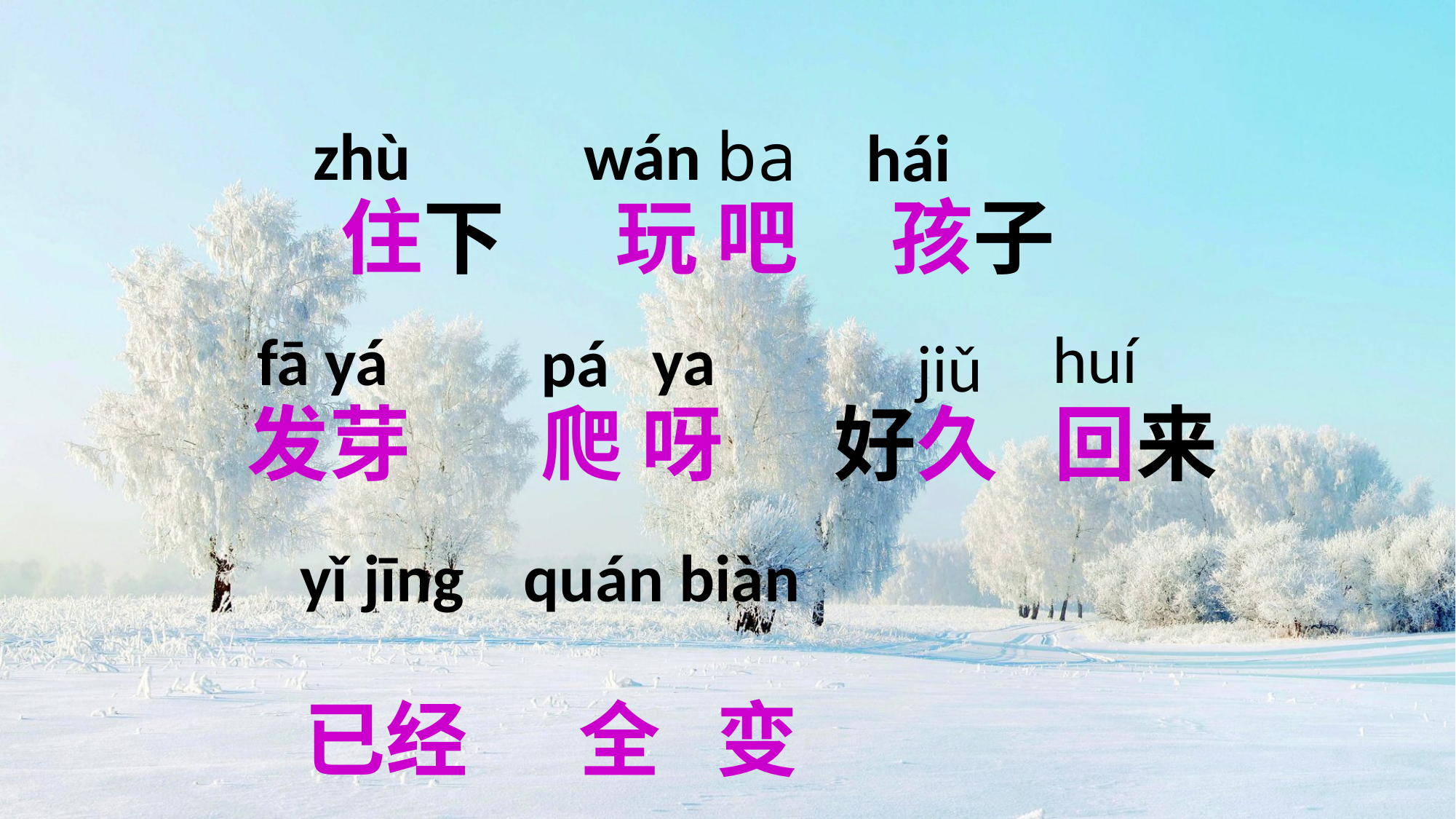

wán
zhù
ba
hái
# 住下      玩 吧     孩子

发芽       爬 呀      好久   回来

  已经      全   变
huí
fā yá
ya
pá
jiǔ
yǐ jīng
quán biàn
绿色圃中小学教育网http://www.lspjy.com  绿色圃中学资源网http://cz.lspjy.com